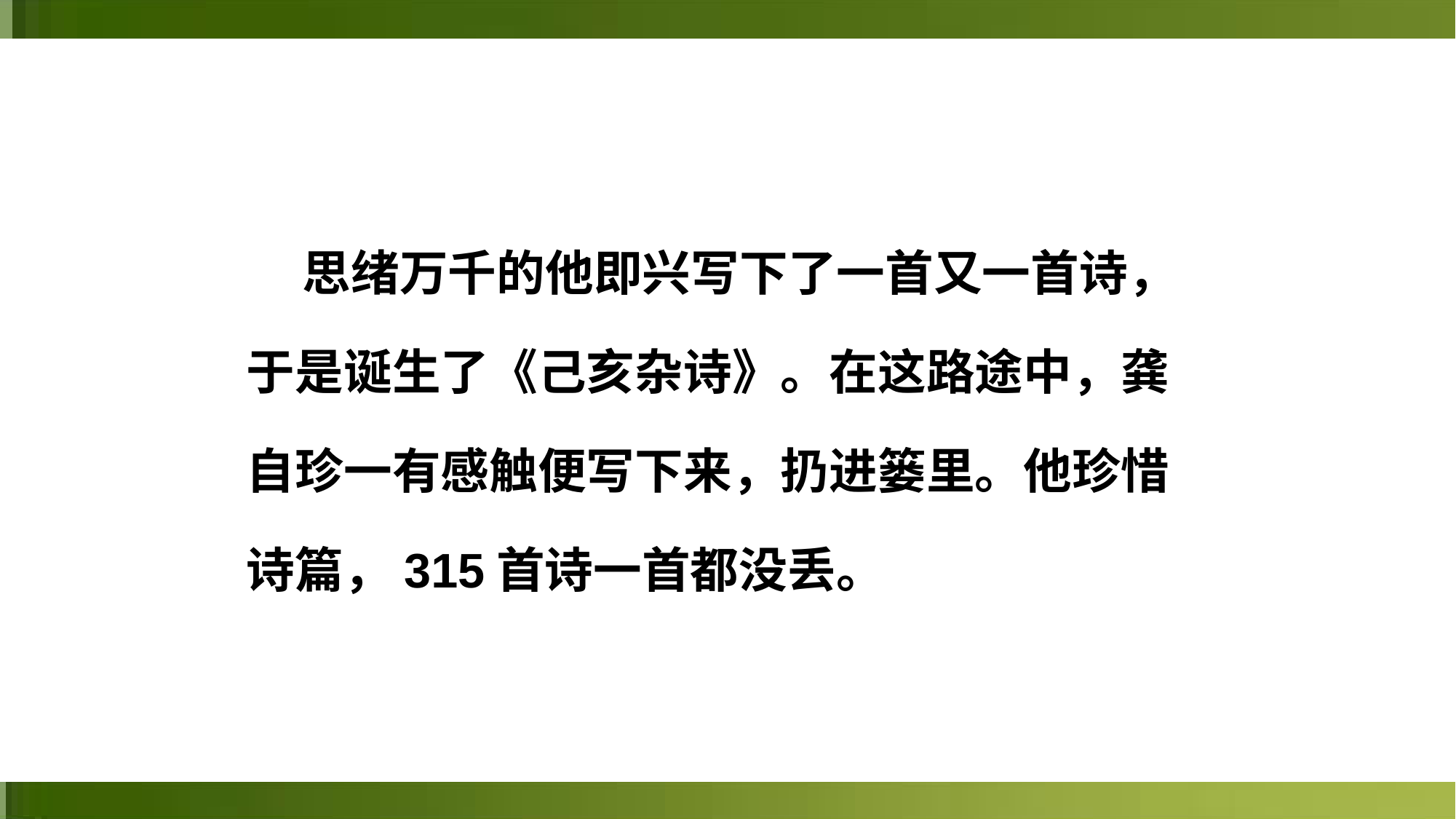

思绪万千的他即兴写下了一首又一首诗，于是诞生了《己亥杂诗》。在这路途中，龚自珍一有感触便写下来，扔进篓里。他珍惜诗篇，315首诗一首都没丢。